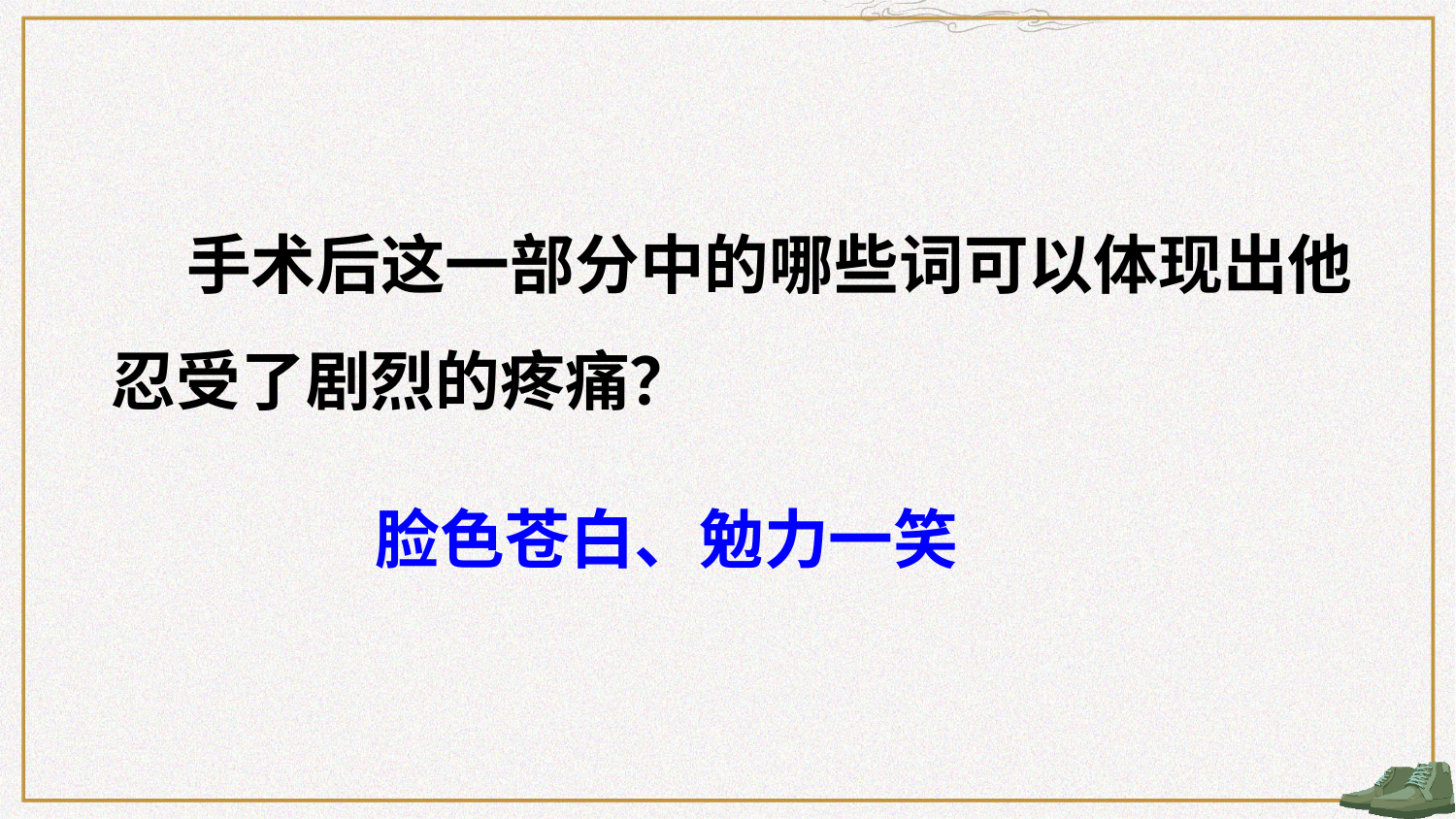

手术后这一部分中的哪些词可以体现出他忍受了剧烈的疼痛？
脸色苍白、勉力一笑